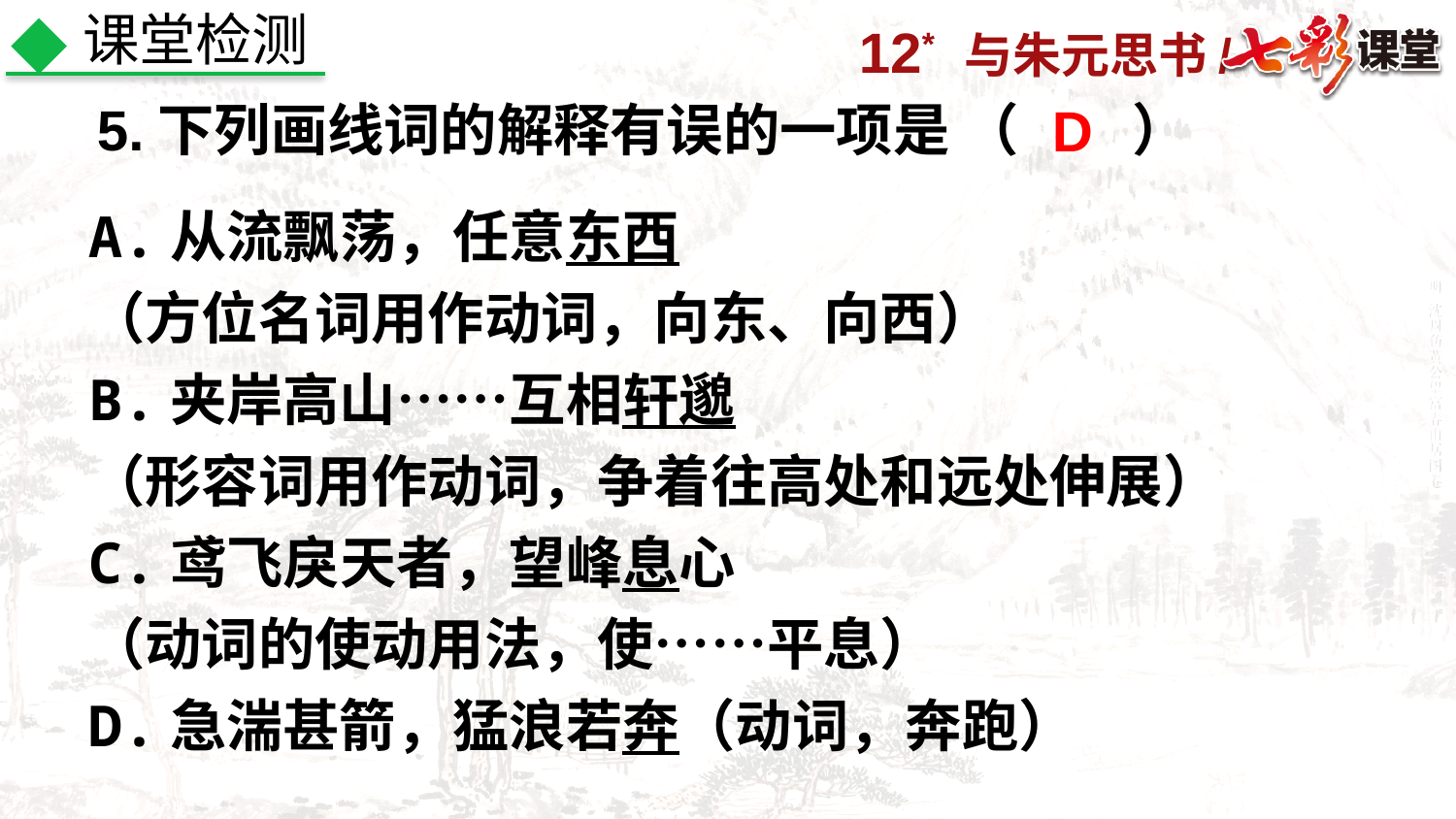

课堂检测

5.下列画线词的解释有误的一项是 （　　）
D
A.从流飘荡，任意东西
（方位名词用作动词，向东、向西）             
B.夹岸高山……互相轩邈
（形容词用作动词，争着往高处和远处伸展）
C.鸢飞戾天者，望峰息心
（动词的使动用法，使……平息）             
D.急湍甚箭，猛浪若奔（动词，奔跑）